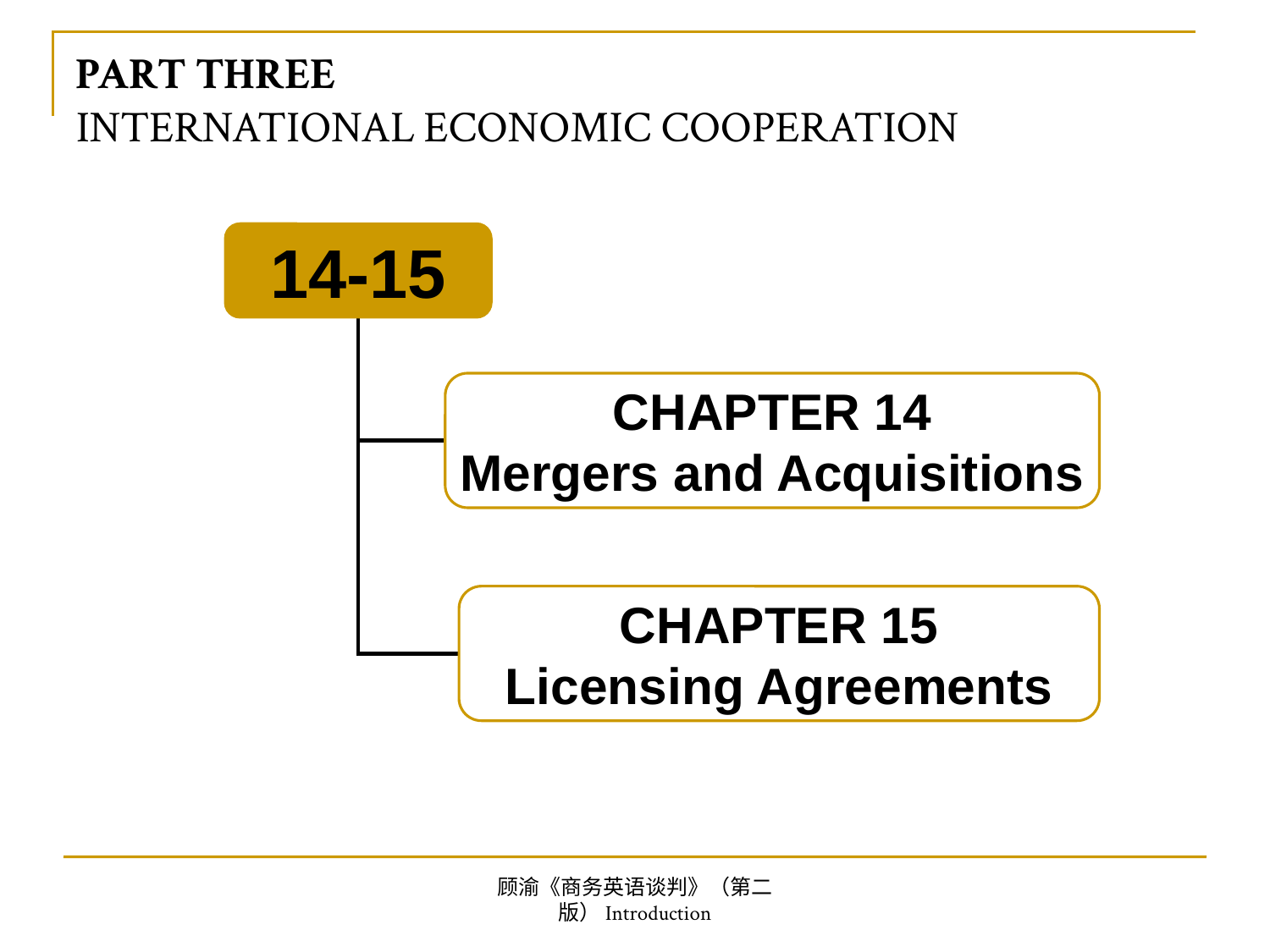

# PART THREE INTERNATIONAL ECONOMIC COOPERATION

14-15
CHAPTER 14
Mergers and Acquisitions
CHAPTER 15
Licensing Agreements

6
顾渝《商务英语谈判》（第二版）Introduction